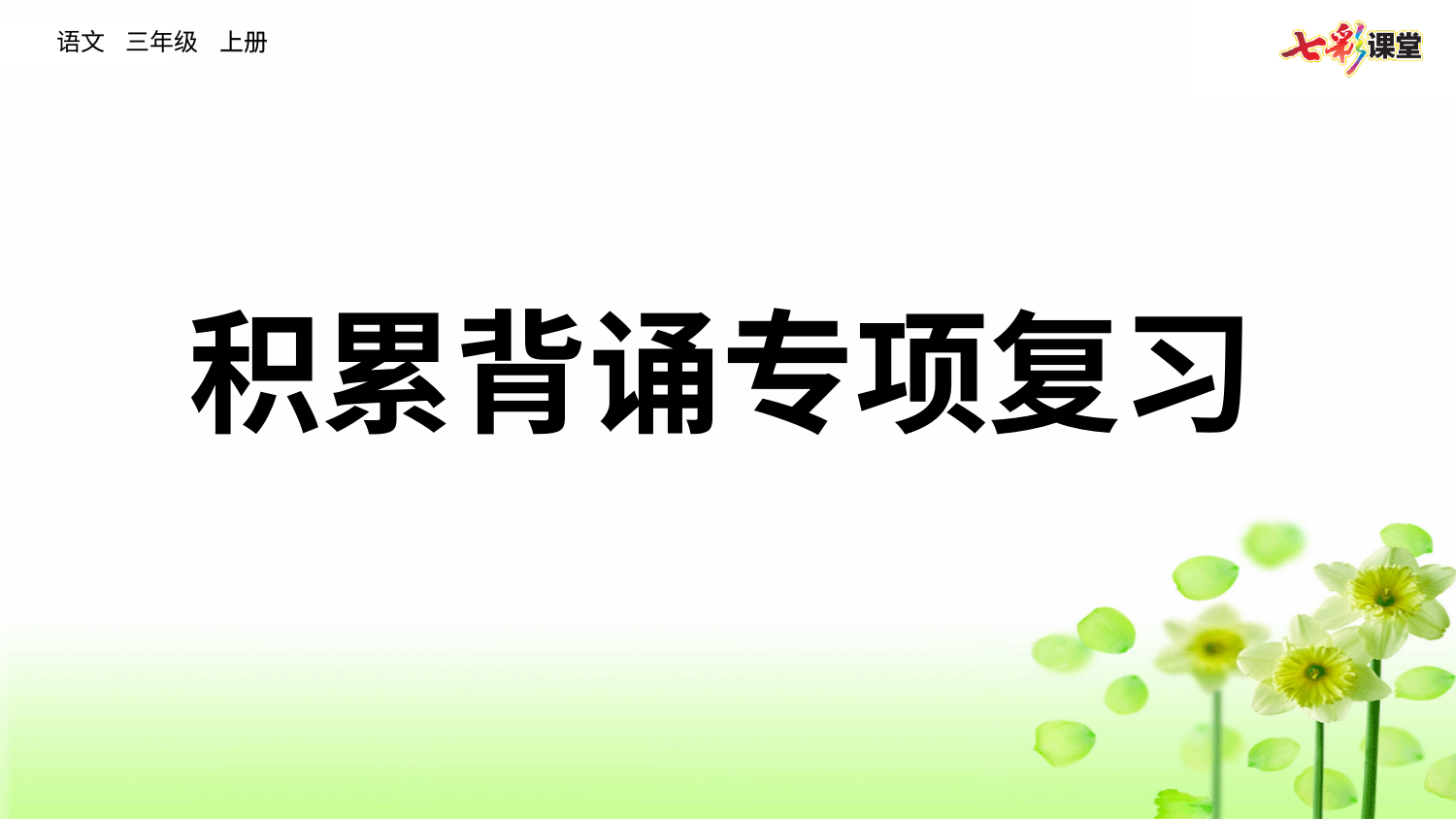

语文    三年级    上册

     语文    三年级    上册

积累背诵专项复习